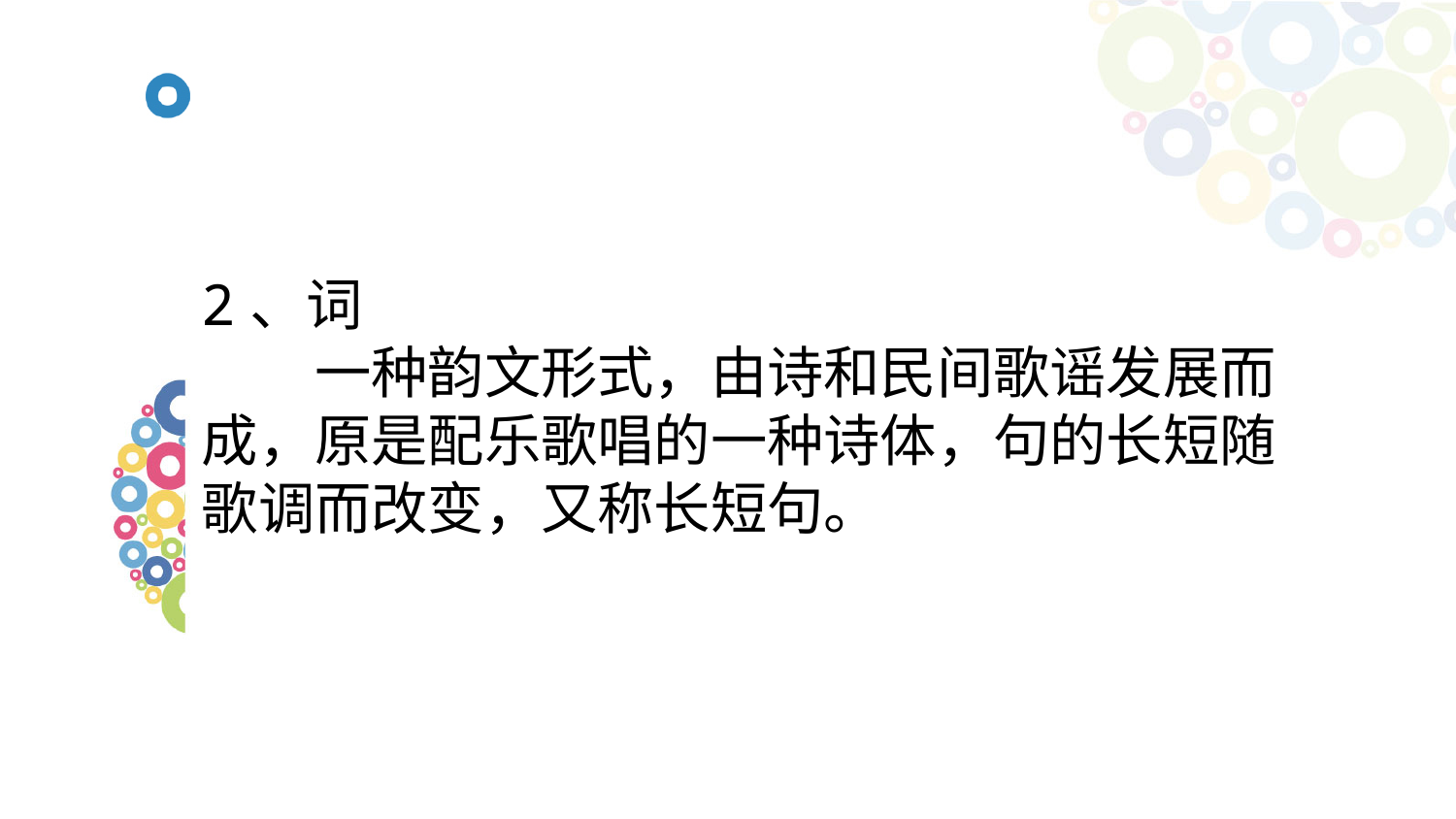

2、词
　　一种韵文形式，由诗和民间歌谣发展而成，原是配乐歌唱的一种诗体，句的长短随歌调而改变，又称长短句。